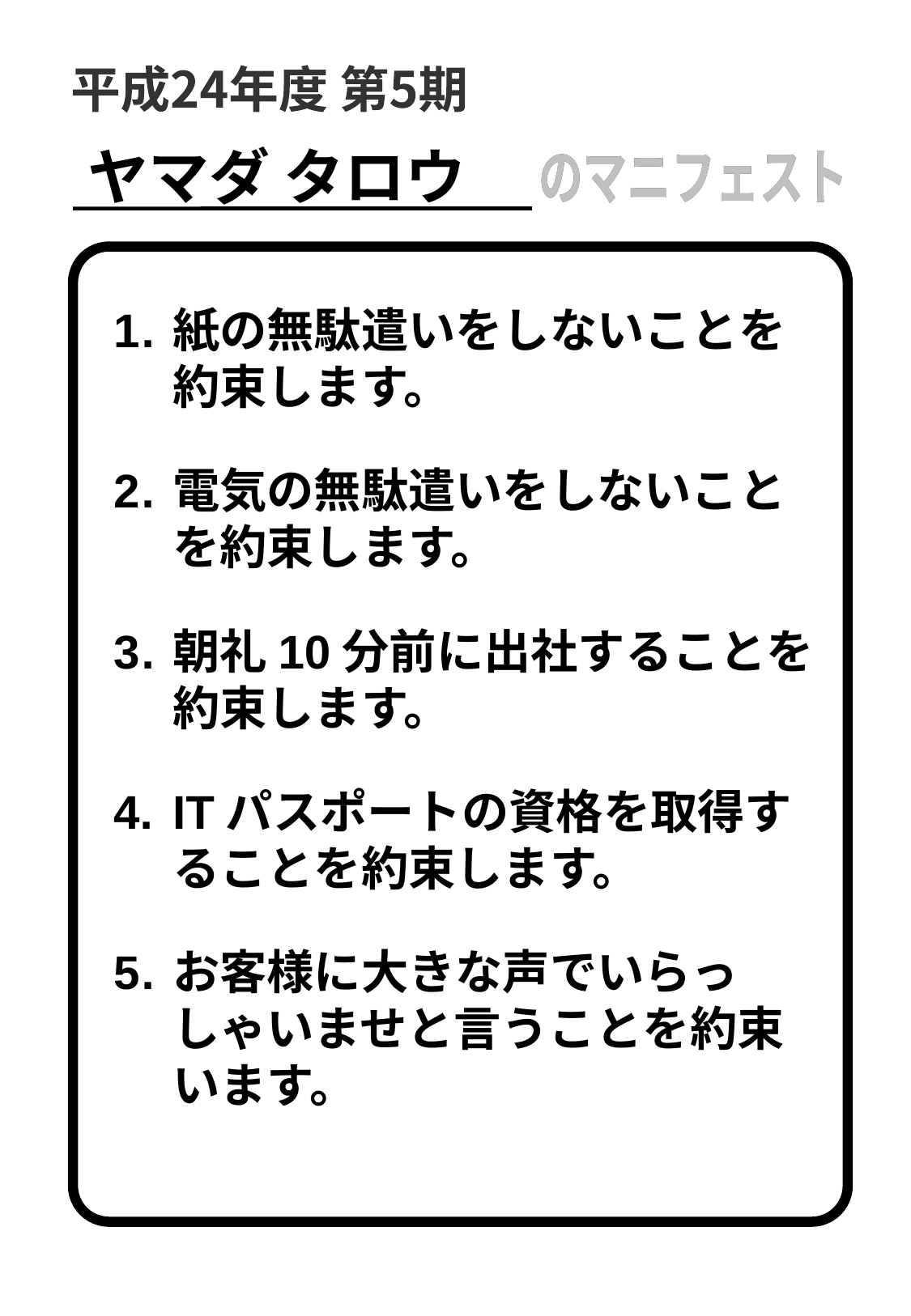

平成24年度 第5期
ヤマダ タロウ
のマニフェスト
のマニフェスト

紙の無駄遣いをしないことを約束します。
電気の無駄遣いをしないことを約束します。
朝礼10分前に出社することを約束します。
ITパスポートの資格を取得することを約束します。
お客様に大きな声でいらっしゃいませと言うことを約束います。